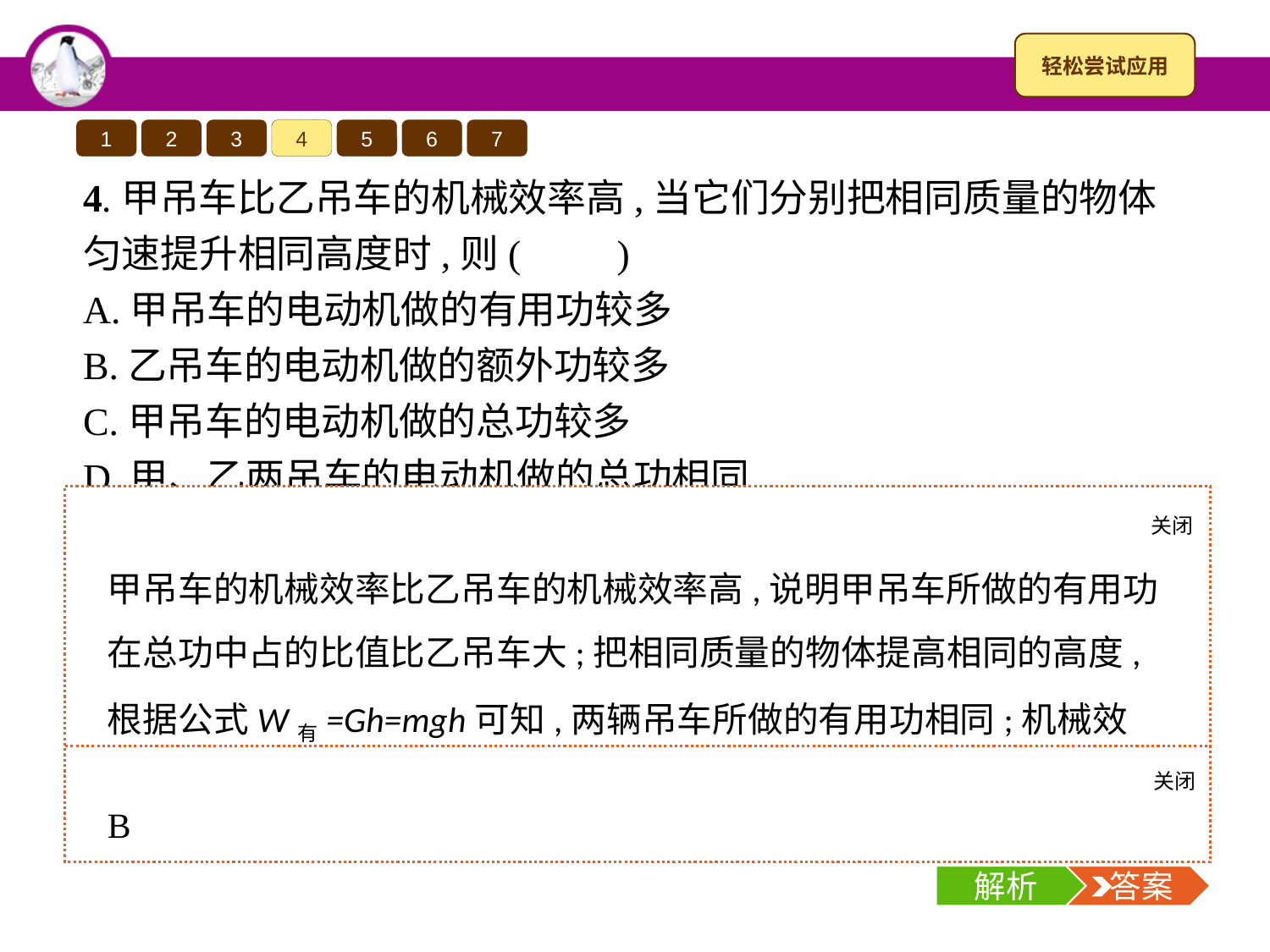

1
2
3
4
5
6
7
4.甲吊车比乙吊车的机械效率高,当它们分别把相同质量的物体匀速提升相同高度时,则(　　)
A.甲吊车的电动机做的有用功较多
B.乙吊车的电动机做的额外功较多
C.甲吊车的电动机做的总功较多
D.甲、乙两吊车的电动机做的总功相同

关闭
解析

甲吊车的机械效率比乙吊车的机械效率高,说明甲吊车所做的有用功在总功中占的比值比乙吊车大;把相同质量的物体提高相同的高度,根据公式W有=Gh=mgh可知,两辆吊车所做的有用功相同;机械效率不同,是因为做的额外功不同,导致总功不同。

关闭
解析
  答案

B
解析
  答案